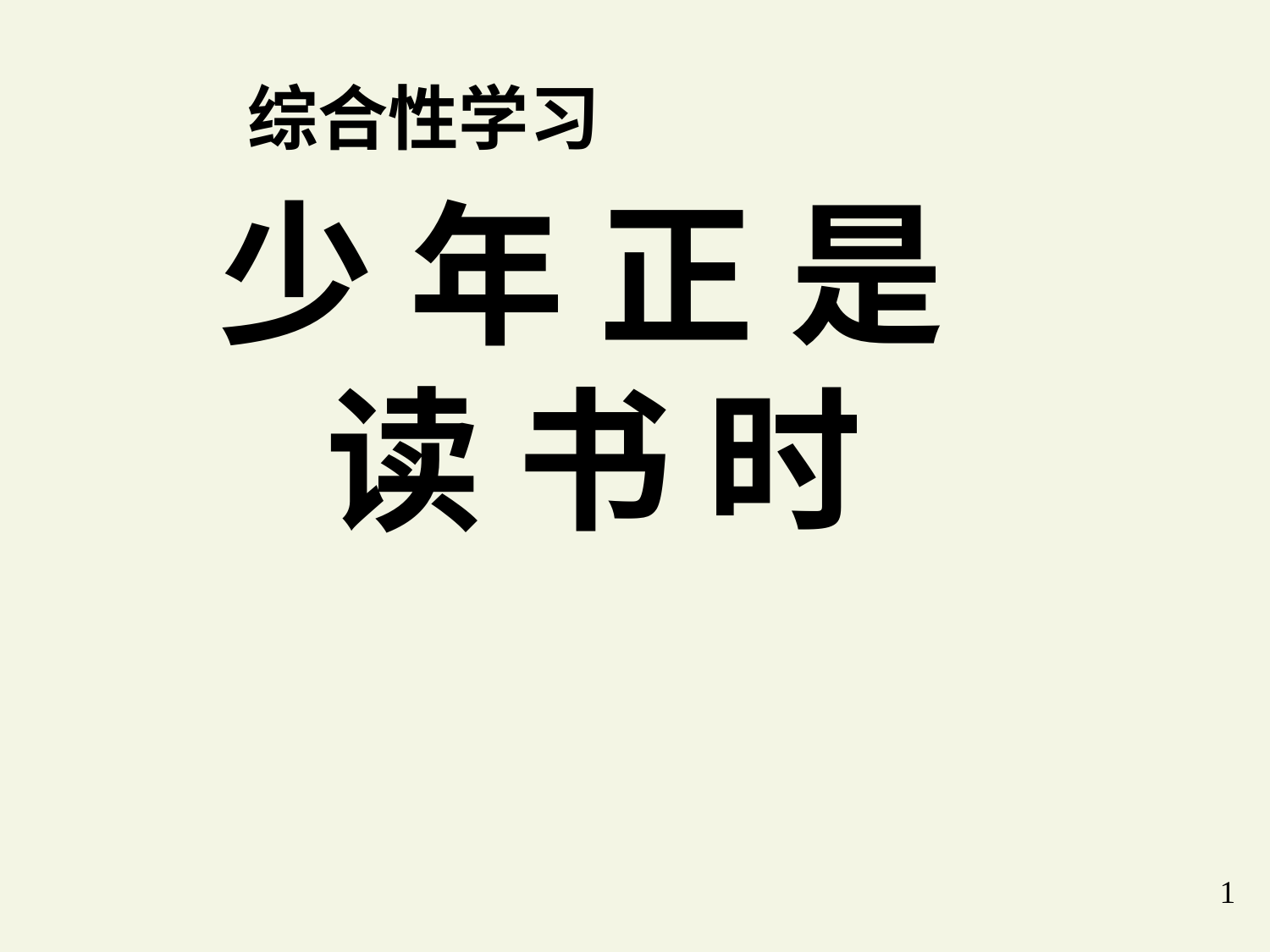

综合性学习
少 年 正 是
  读 书 时
1